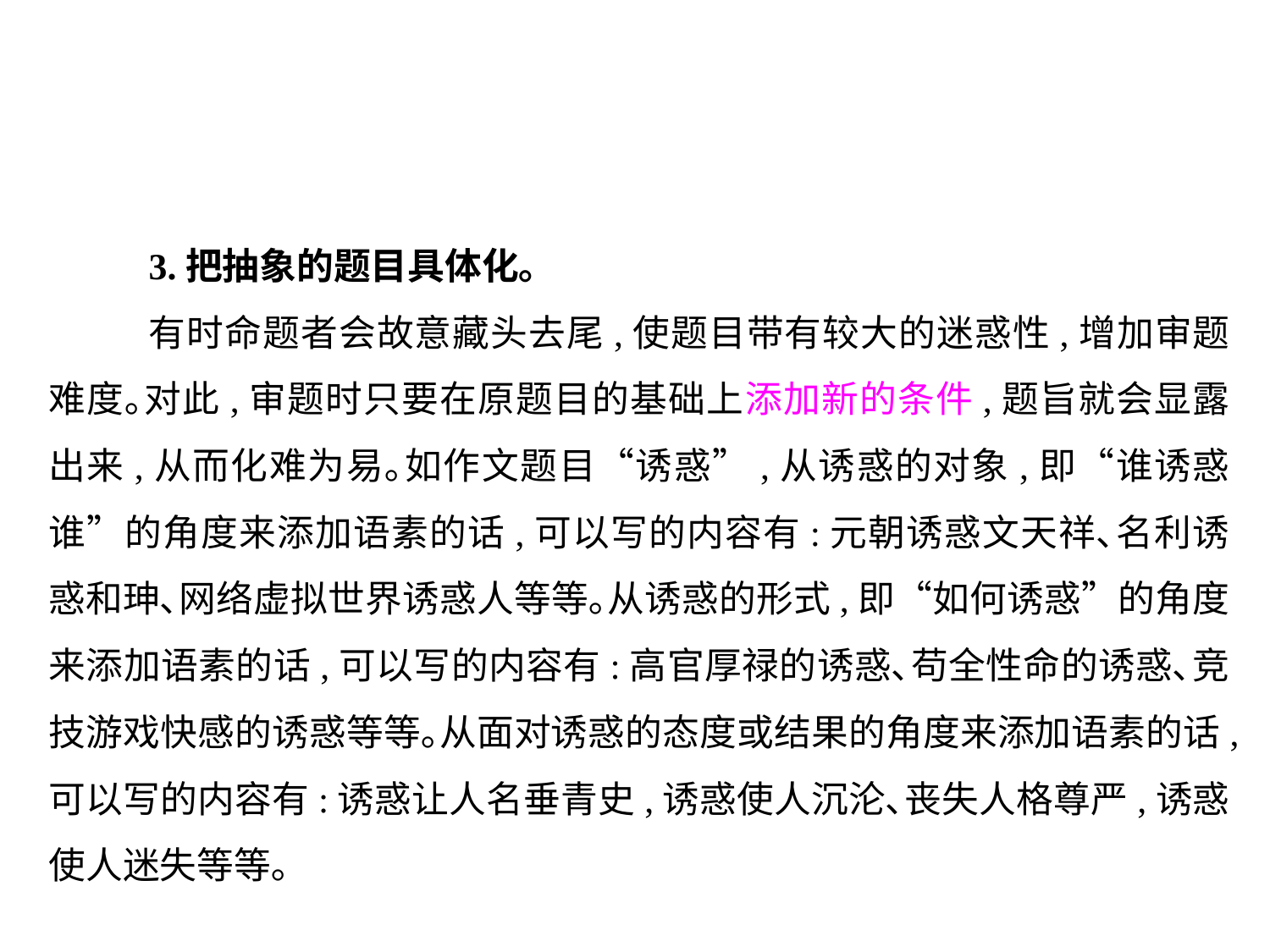

3.把抽象的题目具体化｡
有时命题者会故意藏头去尾,使题目带有较大的迷惑性,增加审题难度｡对此,审题时只要在原题目的基础上添加新的条件,题旨就会显露出来,从而化难为易｡如作文题目“诱惑”,从诱惑的对象,即“谁诱惑谁”的角度来添加语素的话,可以写的内容有:元朝诱惑文天祥､名利诱惑和珅､网络虚拟世界诱惑人等等｡从诱惑的形式,即“如何诱惑”的角度来添加语素的话,可以写的内容有:高官厚禄的诱惑､苟全性命的诱惑､竞技游戏快感的诱惑等等｡从面对诱惑的态度或结果的角度来添加语素的话,可以写的内容有:诱惑让人名垂青史,诱惑使人沉沦､丧失人格尊严,诱惑使人迷失等等｡